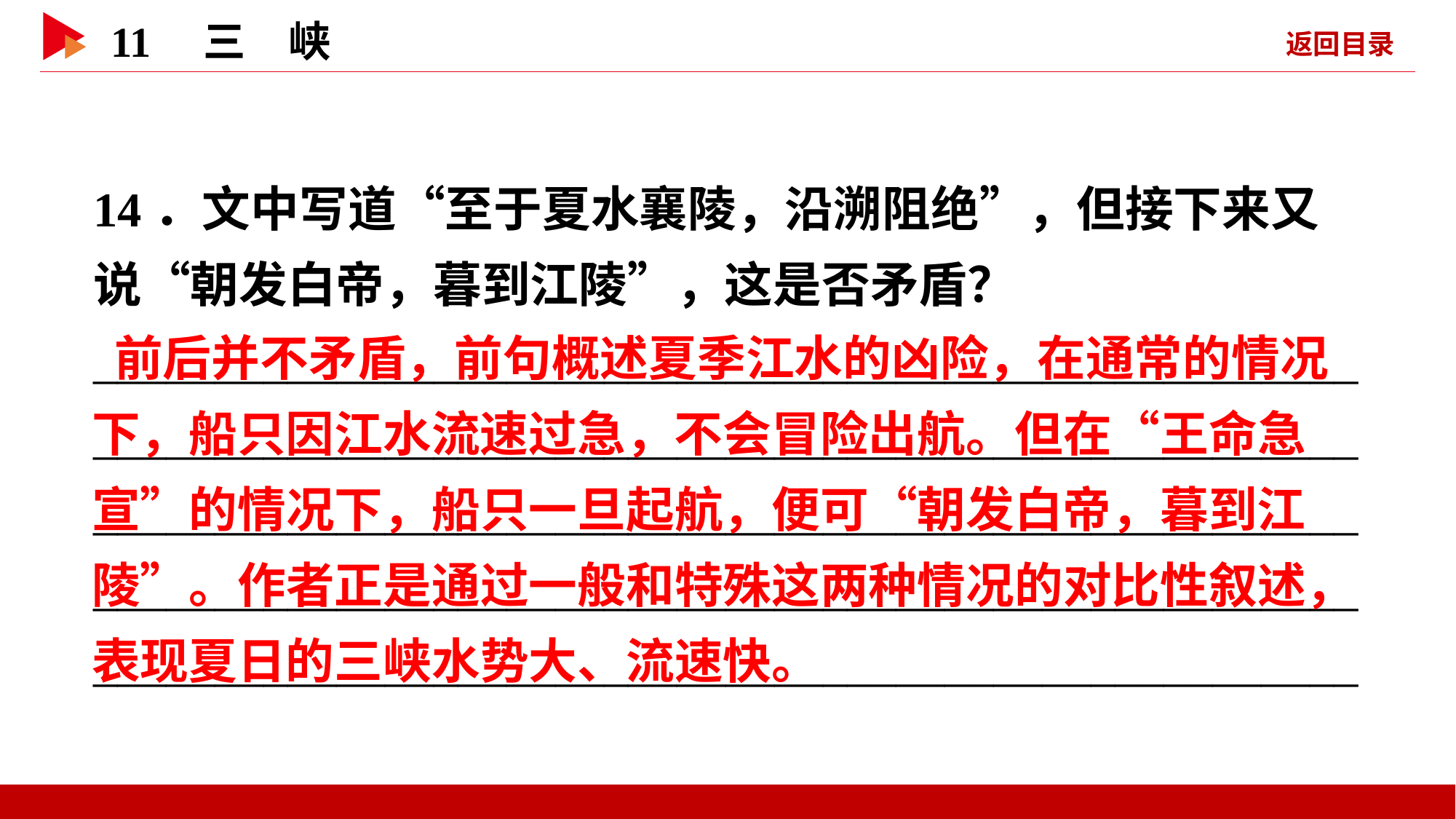

14．文中写道“至于夏水襄陵，沿溯阻绝”，但接下来又说“朝发白帝，暮到江陵”，这是否矛盾？
____________________________________________________________________________________________________________________________________________________________________________________________________________________________________________________________________
 前后并不矛盾，前句概述夏季江水的凶险，在通常的情况下，船只因江水流速过急，不会冒险出航。但在“王命急宣”的情况下，船只一旦起航，便可“朝发白帝，暮到江陵”。作者正是通过一般和特殊这两种情况的对比性叙述，表现夏日的三峡水势大、流速快。